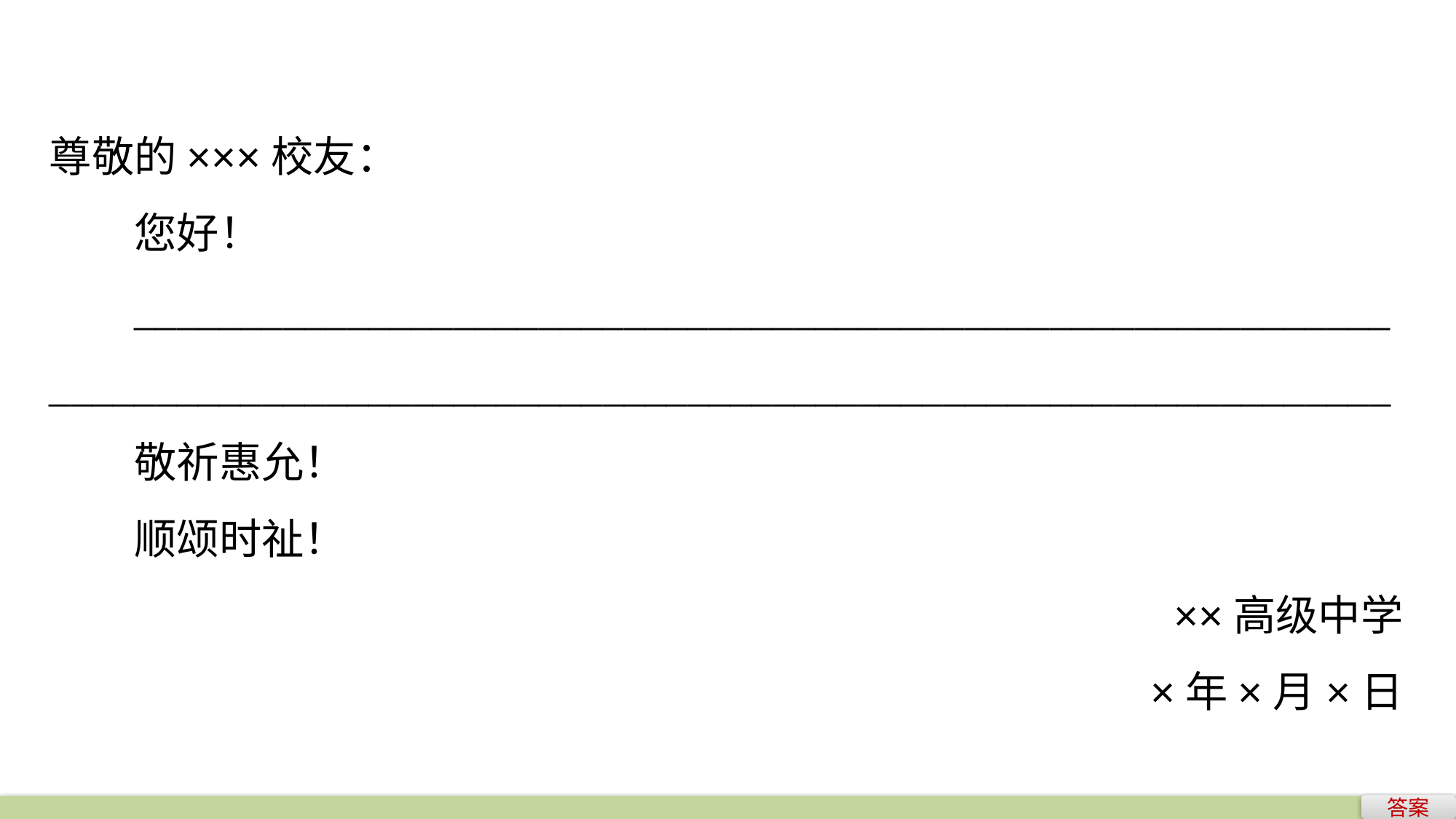

尊敬的×××校友：
您好！
__________________________________________________________________________________________________________________________
敬祈惠允！
顺颂时祉！
××高级中学
×年×月×日
答案